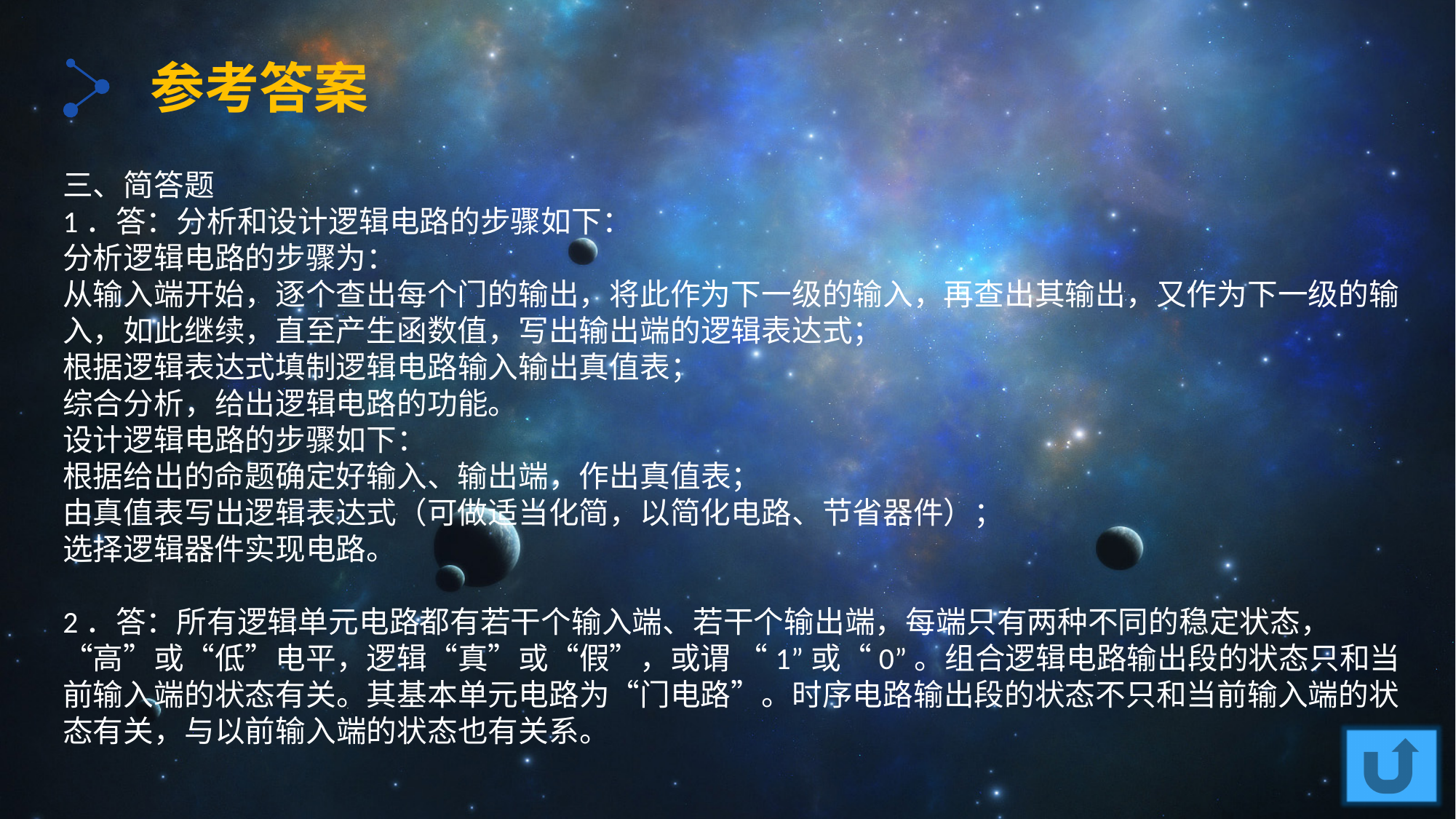

参考答案

三、简答题
1．答：分析和设计逻辑电路的步骤如下：
分析逻辑电路的步骤为：
从输入端开始，逐个查出每个门的输出，将此作为下一级的输入，再查出其输出，又作为下一级的输入，如此继续，直至产生函数值，写出输出端的逻辑表达式；
根据逻辑表达式填制逻辑电路输入输出真值表；
综合分析，给出逻辑电路的功能。
设计逻辑电路的步骤如下：
根据给出的命题确定好输入、输出端，作出真值表；
由真值表写出逻辑表达式（可做适当化简，以简化电路、节省器件）；
选择逻辑器件实现电路。

2．答：所有逻辑单元电路都有若干个输入端、若干个输出端，每端只有两种不同的稳定状态，“高”或“低”电平，逻辑“真”或“假”，或谓 “1”或“0”。组合逻辑电路输出段的状态只和当前输入端的状态有关。其基本单元电路为“门电路”。时序电路输出段的状态不只和当前输入端的状态有关，与以前输入端的状态也有关系。